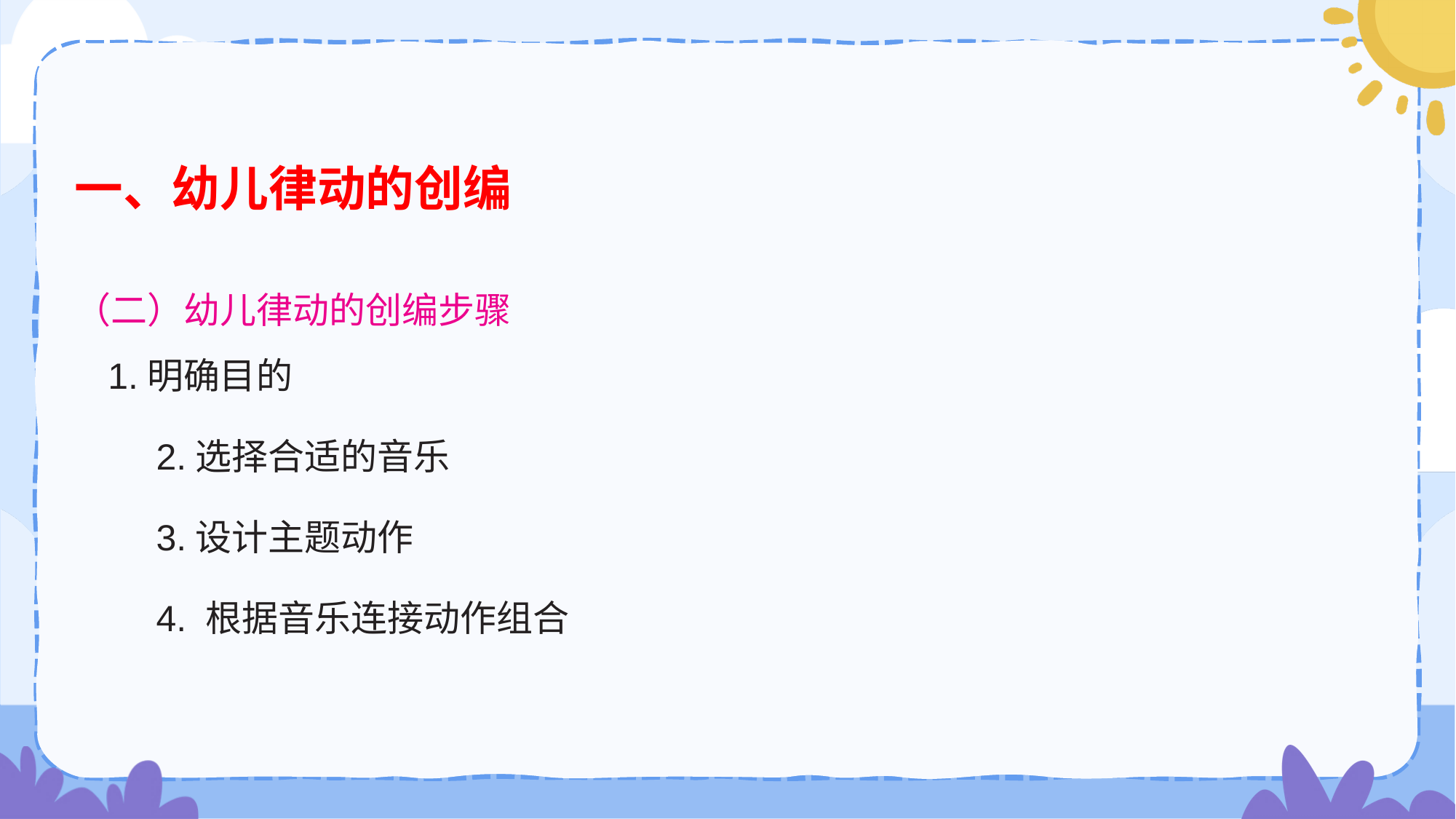

一、幼儿律动的创编
（二）幼儿律动的创编步骤
   1.明确目的
        2.选择合适的音乐
        3.设计主题动作
        4. 根据音乐连接动作组合